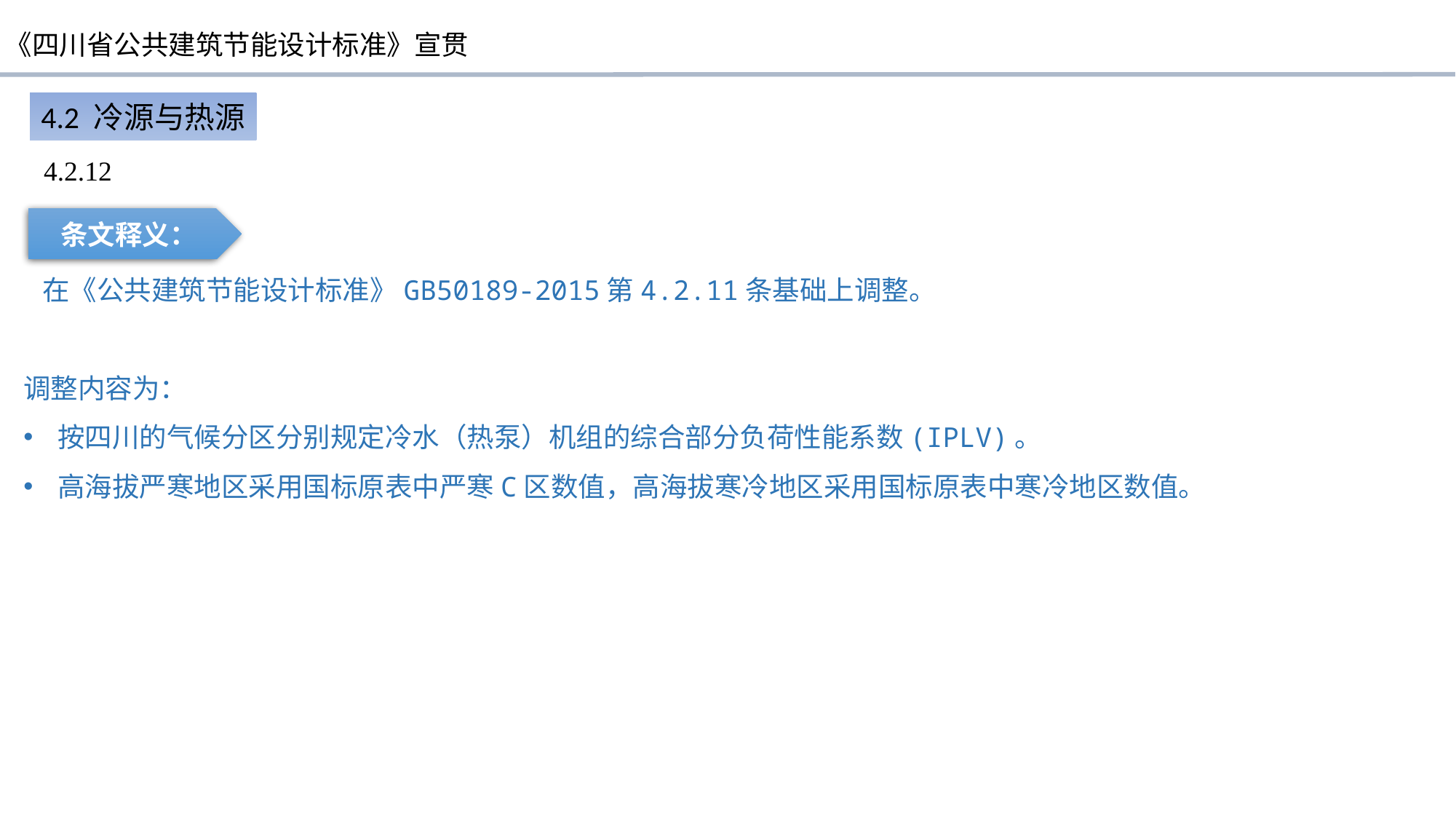

4.2 冷源与热源
4.2.12
条文释义：
  在《公共建筑节能设计标准》GB50189-2015第4.2.11条基础上调整。

调整内容为：
按四川的气候分区分别规定冷水（热泵）机组的综合部分负荷性能系数(IPLV)。
高海拔严寒地区采用国标原表中严寒C区数值，高海拔寒冷地区采用国标原表中寒冷地区数值。